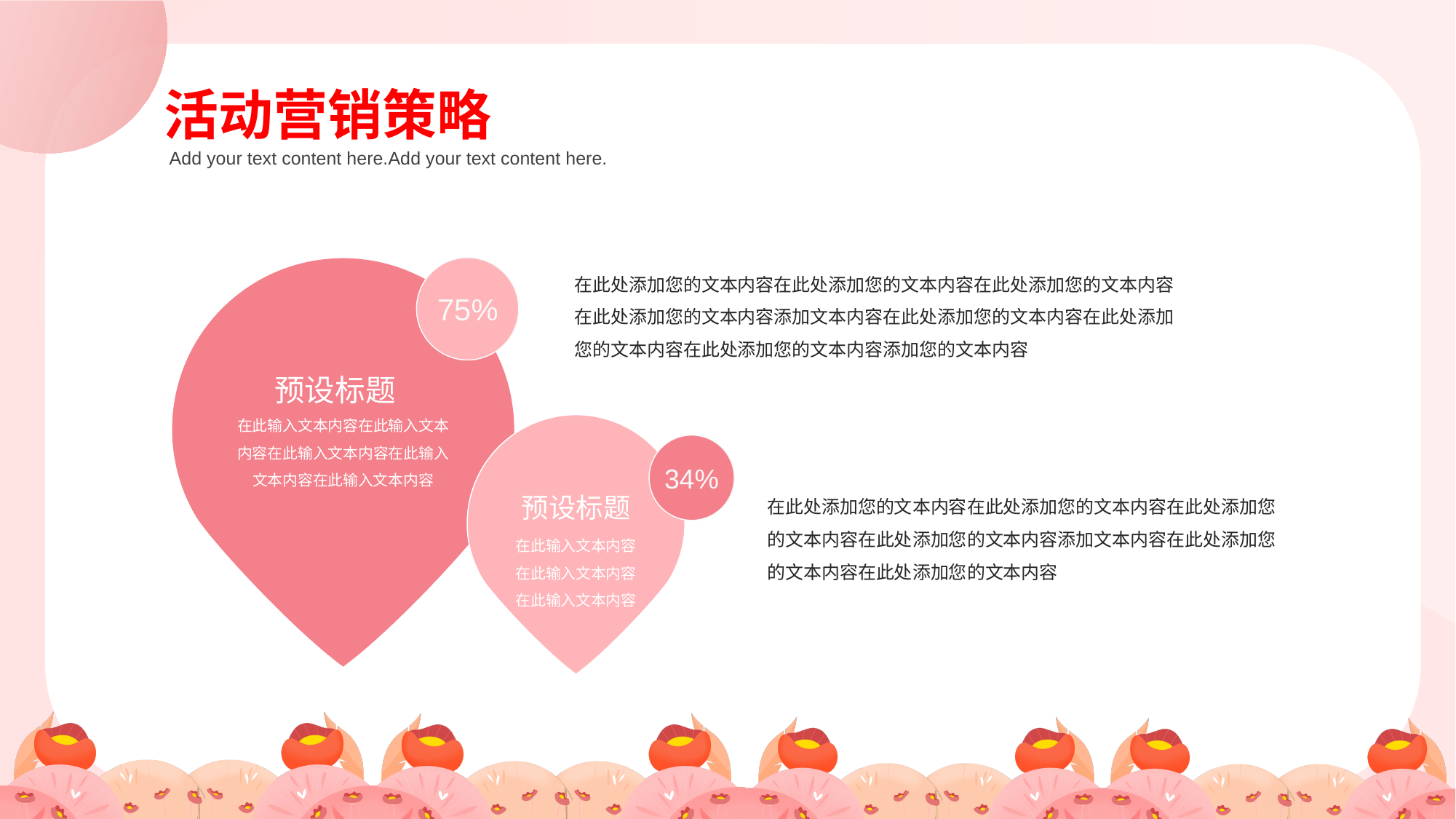

在此处添加您的文本内容在此处添加您的文本内容在此处添加您的文本内容在此处添加您的文本内容添加文本内容在此处添加您的文本内容在此处添加您的文本内容在此处添加您的文本内容添加您的文本内容
75%
预设标题
在此输入文本内容在此输入文本内容在此输入文本内容在此输入文本内容在此输入文本内容

34%
预设标题
在此处添加您的文本内容在此处添加您的文本内容在此处添加您的文本内容在此处添加您的文本内容添加文本内容在此处添加您的文本内容在此处添加您的文本内容
在此输入文本内容在此输入文本内容在此输入文本内容